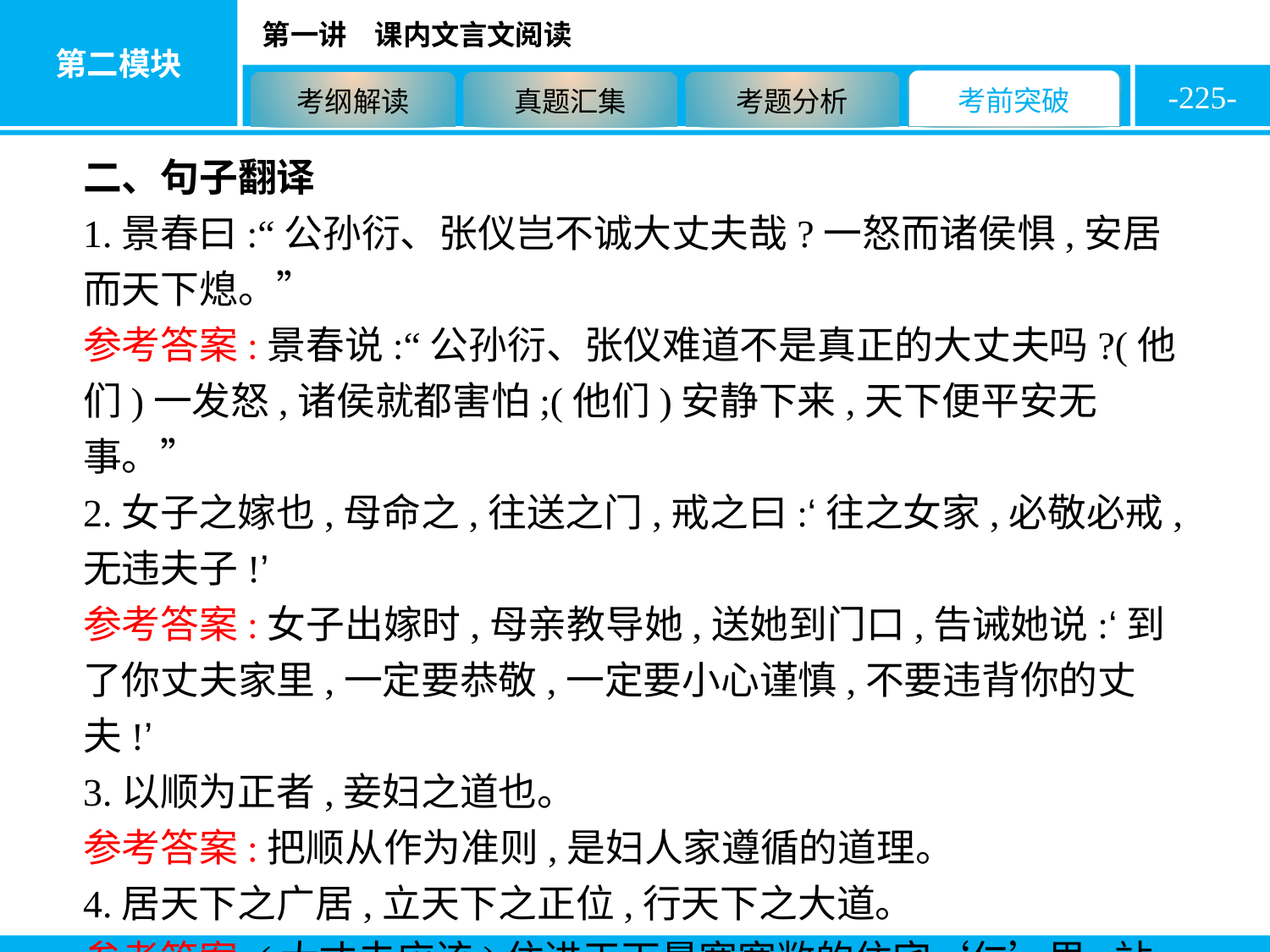

-225-
二、句子翻译
1.景春曰:“公孙衍、张仪岂不诚大丈夫哉?一怒而诸侯惧,安居而天下熄。”
参考答案:景春说:“公孙衍、张仪难道不是真正的大丈夫吗?(他们)一发怒,诸侯就都害怕;(他们)安静下来,天下便平安无事。”
2.女子之嫁也,母命之,往送之门,戒之曰:‘往之女家,必敬必戒,无违夫子!’
参考答案:女子出嫁时,母亲教导她,送她到门口,告诫她说:‘到了你丈夫家里,一定要恭敬,一定要小心谨慎,不要违背你的丈夫!’
3.以顺为正者,妾妇之道也。
参考答案:把顺从作为准则,是妇人家遵循的道理。
4.居天下之广居,立天下之正位,行天下之大道。
参考答案:(大丈夫应该)住进天下最宽宽敞的住宅‘仁’里,站在天下最正确的位置‘礼’上,走在天下最正确(宽广)的大路‘义’上。